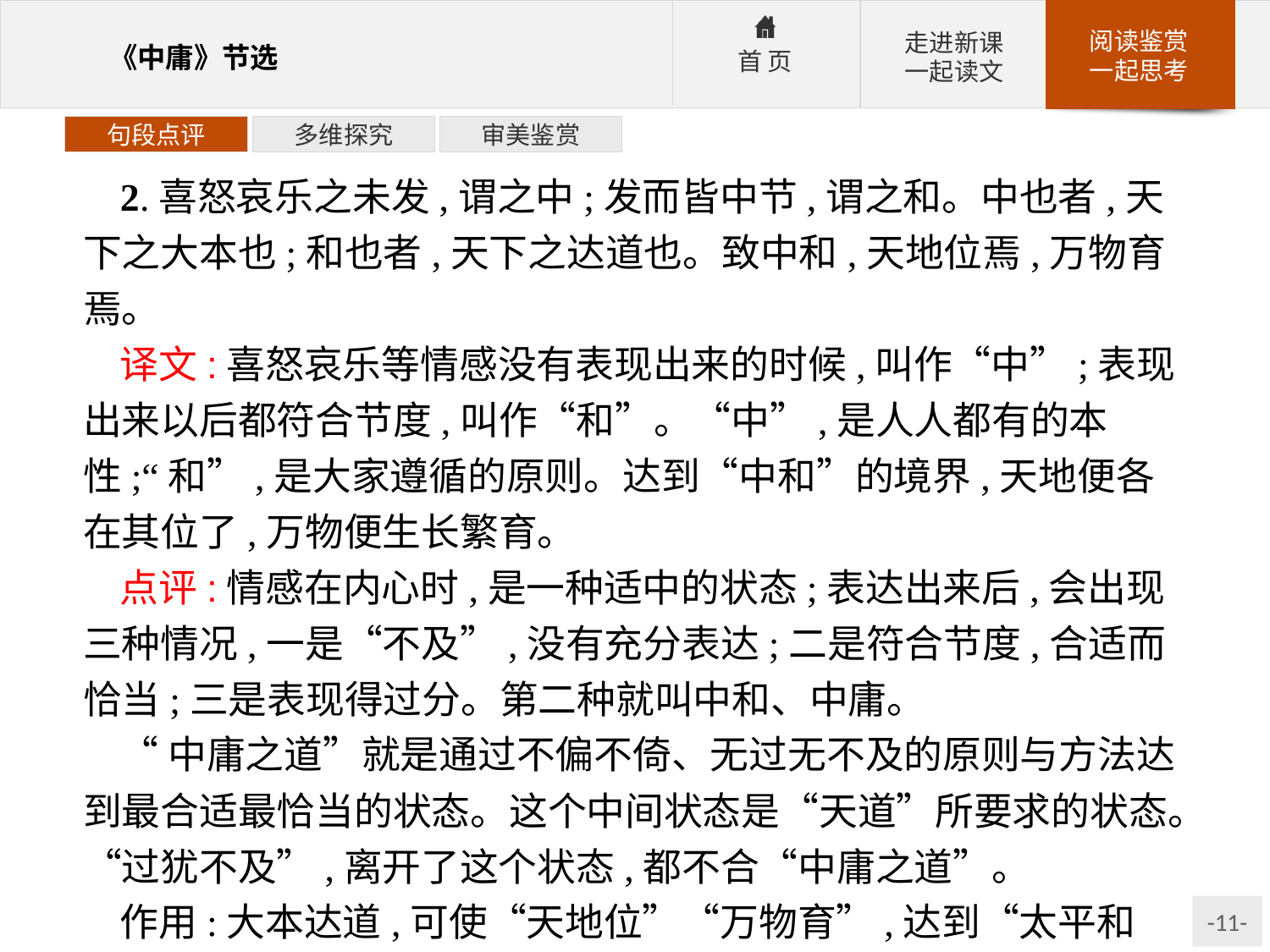

句段点评
多维探究
审美鉴赏
2.喜怒哀乐之未发,谓之中;发而皆中节,谓之和。中也者,天下之大本也;和也者,天下之达道也。致中和,天地位焉,万物育焉。
译文:喜怒哀乐等情感没有表现出来的时候,叫作“中”;表现出来以后都符合节度,叫作“和”。“中”,是人人都有的本性;“和”,是大家遵循的原则。达到“中和”的境界,天地便各在其位了,万物便生长繁育。
点评:情感在内心时,是一种适中的状态;表达出来后,会出现三种情况,一是“不及”,没有充分表达;二是符合节度,合适而恰当;三是表现得过分。第二种就叫中和、中庸。
“中庸之道”就是通过不偏不倚、无过无不及的原则与方法达到最合适最恰当的状态。这个中间状态是“天道”所要求的状态。“过犹不及”,离开了这个状态,都不合“中庸之道”。
作用:大本达道,可使“天地位”“万物育”,达到“太平和合”。